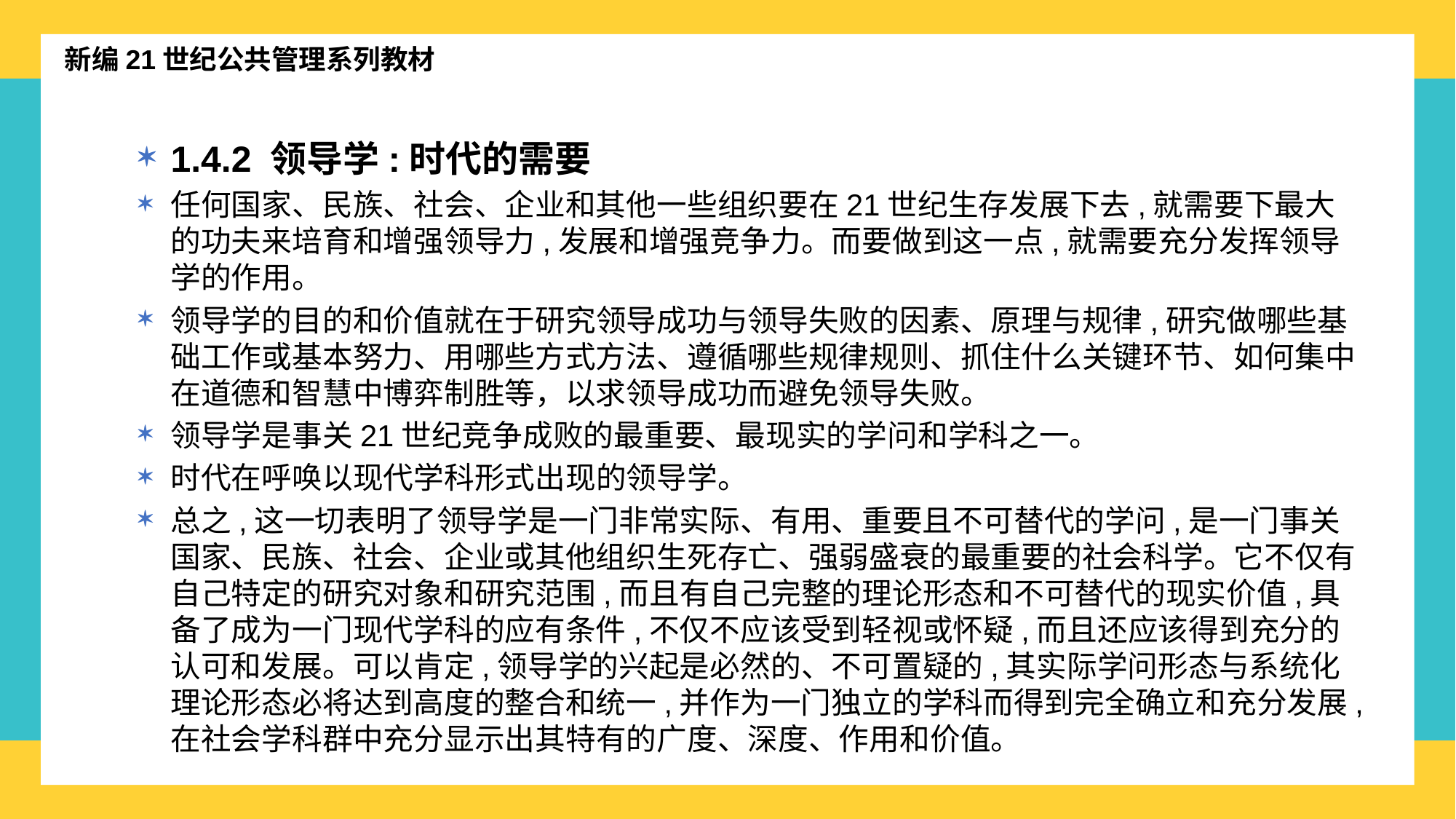

新编21世纪公共管理系列教材
1.4.2 领导学:时代的需要
任何国家、民族、社会、企业和其他一些组织要在21世纪生存发展下去,就需要下最大的功夫来培育和增强领导力,发展和增强竞争力。而要做到这一点,就需要充分发挥领导学的作用。
领导学的目的和价值就在于研究领导成功与领导失败的因素、原理与规律,研究做哪些基础工作或基本努力、用哪些方式方法、遵循哪些规律规则、抓住什么关键环节、如何集中在道德和智慧中博弈制胜等，以求领导成功而避免领导失败。
领导学是事关21世纪竞争成败的最重要、最现实的学问和学科之一。
时代在呼唤以现代学科形式出现的领导学。
总之,这一切表明了领导学是一门非常实际、有用、重要且不可替代的学问,是一门事关国家、民族、社会、企业或其他组织生死存亡、强弱盛衰的最重要的社会科学。它不仅有自己特定的研究对象和研究范围,而且有自己完整的理论形态和不可替代的现实价值,具备了成为一门现代学科的应有条件,不仅不应该受到轻视或怀疑,而且还应该得到充分的认可和发展。可以肯定,领导学的兴起是必然的、不可置疑的,其实际学问形态与系统化理论形态必将达到高度的整合和统一,并作为一门独立的学科而得到完全确立和充分发展,在社会学科群中充分显示出其特有的广度、深度、作用和价值。